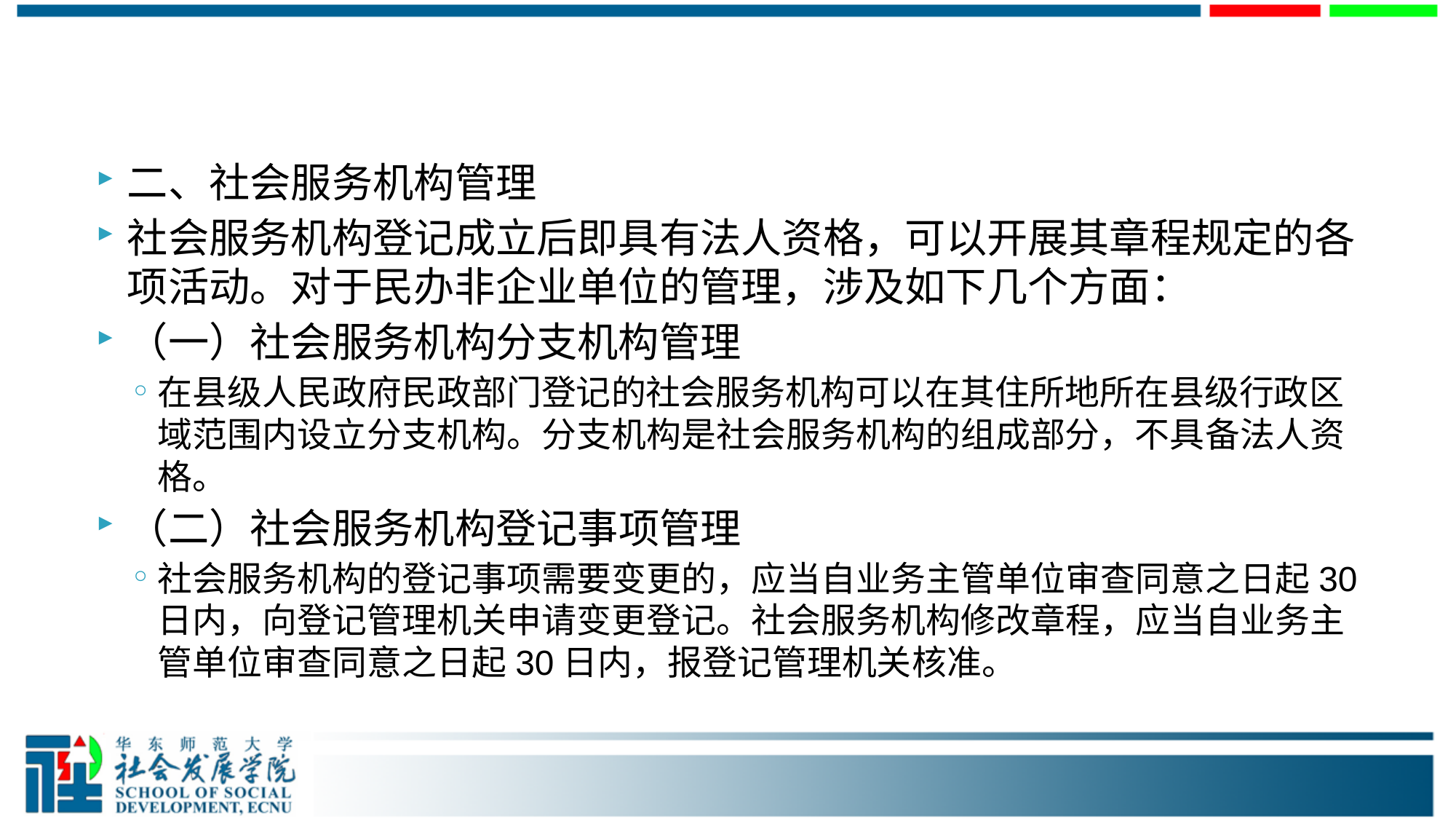

#
二、社会服务机构管理
社会服务机构登记成立后即具有法人资格，可以开展其章程规定的各项活动。对于民办非企业单位的管理，涉及如下几个方面：
（一）社会服务机构分支机构管理
在县级人民政府民政部门登记的社会服务机构可以在其住所地所在县级行政区域范围内设立分支机构。分支机构是社会服务机构的组成部分，不具备法人资格。
（二）社会服务机构登记事项管理
社会服务机构的登记事项需要变更的，应当自业务主管单位审查同意之日起30日内，向登记管理机关申请变更登记。社会服务机构修改章程，应当自业务主管单位审查同意之日起30日内，报登记管理机关核准。